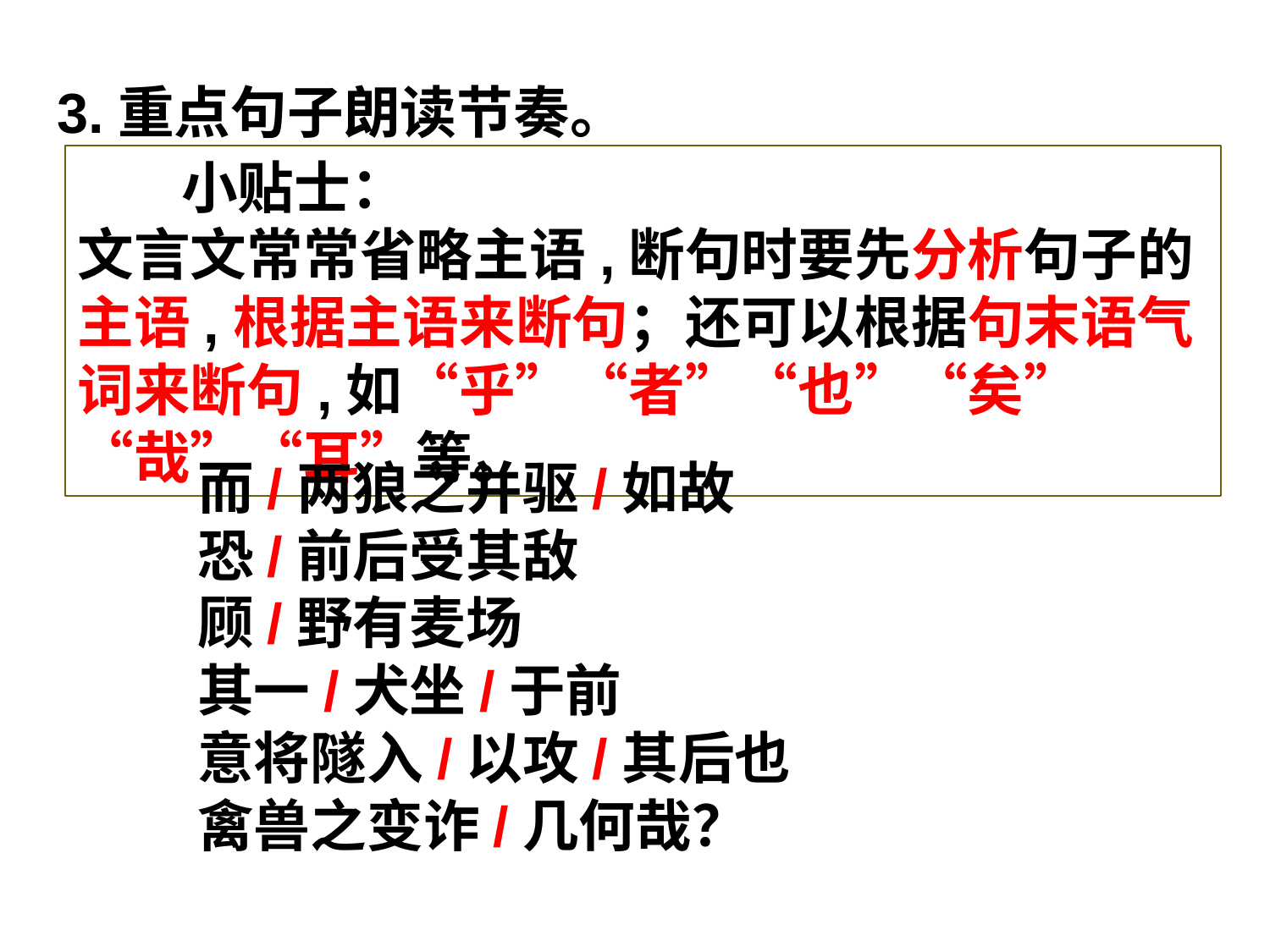

3.重点句子朗读节奏。
       小贴士：
文言文常常省略主语,断句时要先分析句子的主语,根据主语来断句；还可以根据句末语气词来断句,如“乎”“者”“也”“矣”“哉”“耳”等。
而/两狼之并驱/如故
恐/前后受其敌
顾/野有麦场
其一/犬坐/于前
意将隧入/以攻/其后也
禽兽之变诈/几何哉？